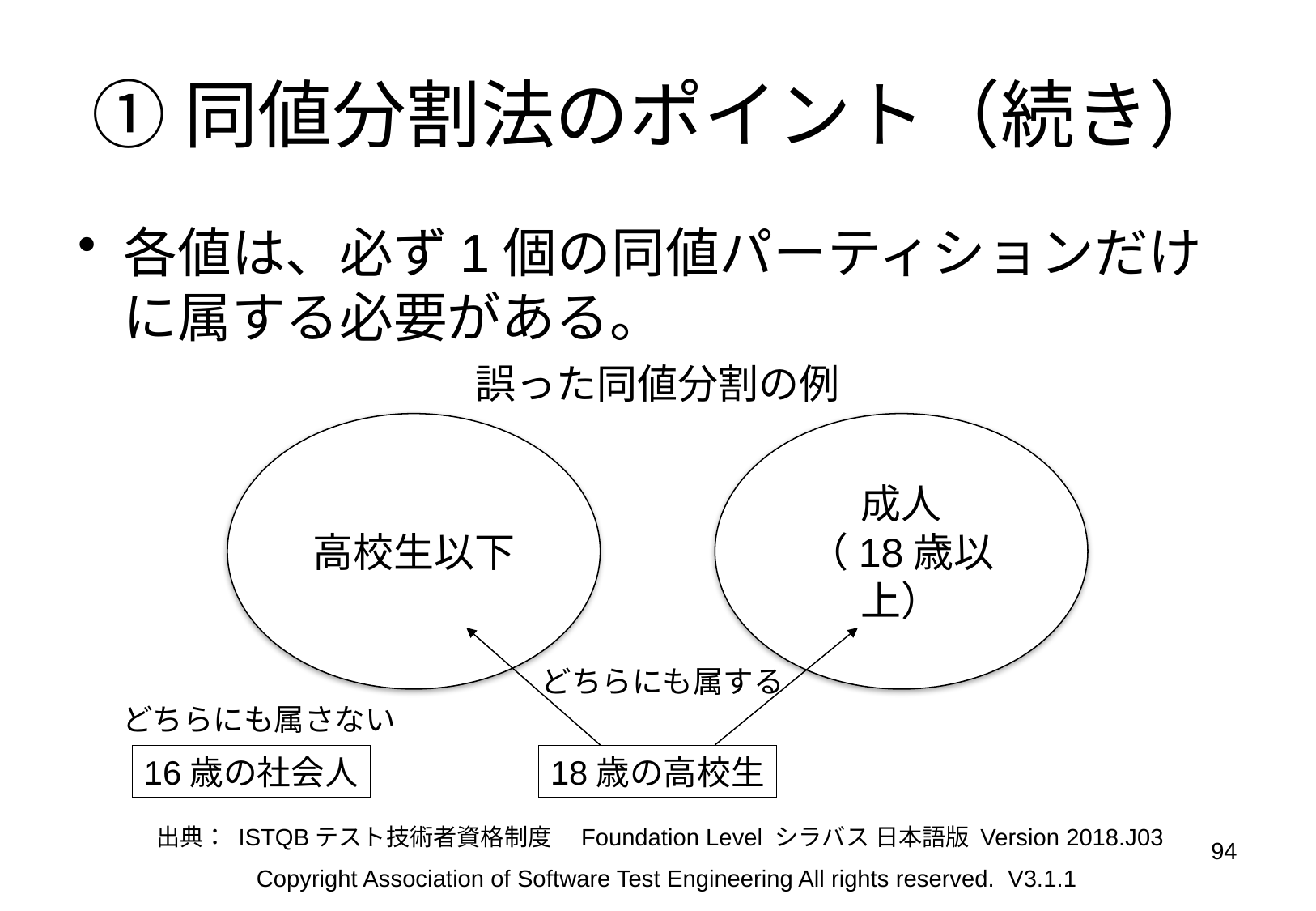

# ①同値分割法のポイント（続き）
各値は、必ず1個の同値パーティションだけに属する必要がある。
誤った同値分割の例
高校生以下
成人
（18歳以上）
どちらにも属する
どちらにも属さない
16歳の社会人
18歳の高校生
出典： ISTQBテスト技術者資格制度　Foundation Level シラバス 日本語版 Version 2018.J03
94
Copyright Association of Software Test Engineering All rights reserved.  V3.1.1